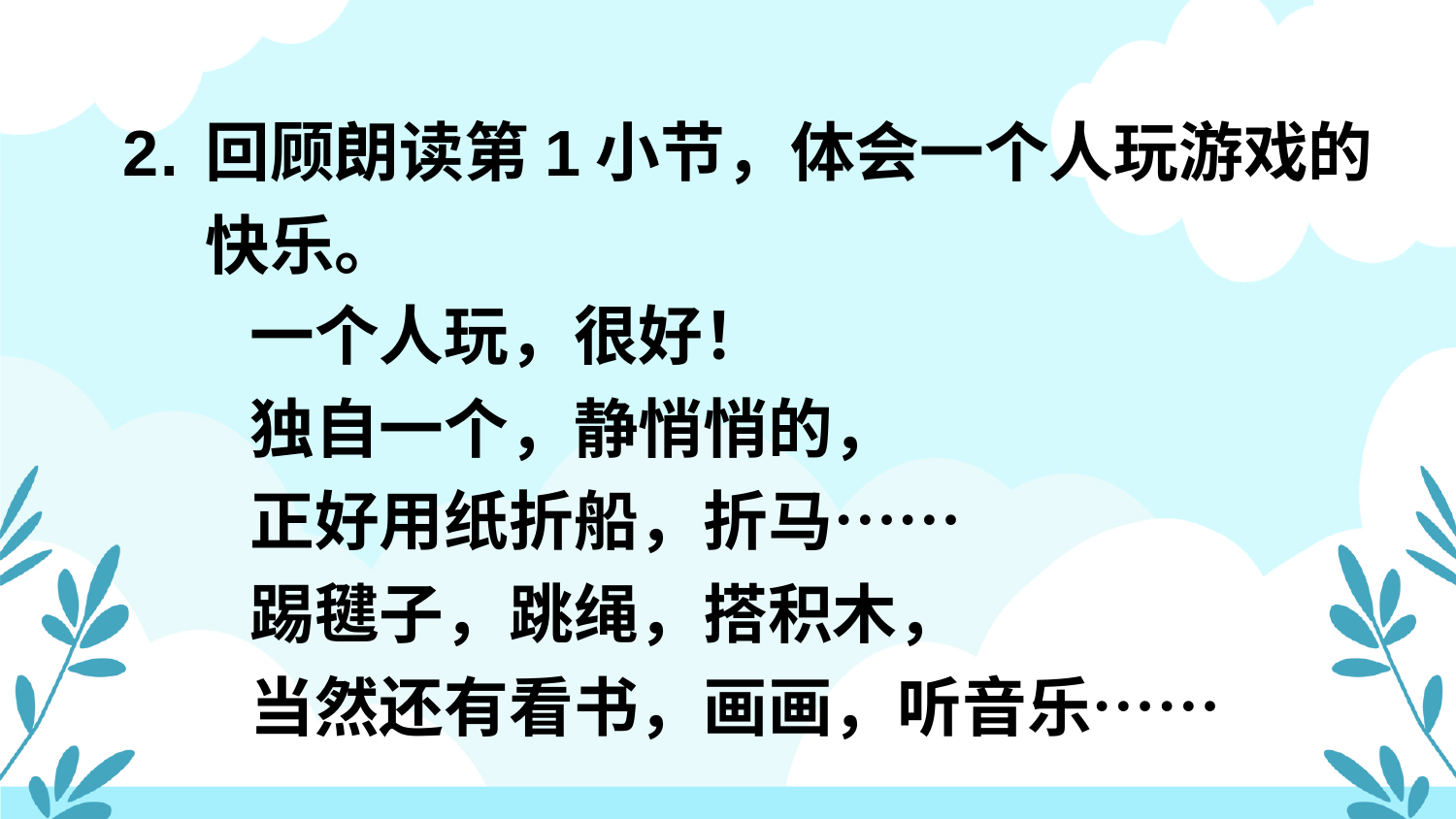

回顾朗读第1小节，体会一个人玩游戏的快乐。
一个人玩，很好！
独自一个，静悄悄的，
正好用纸折船，折马……
踢毽子，跳绳，搭积木，
当然还有看书，画画，听音乐……